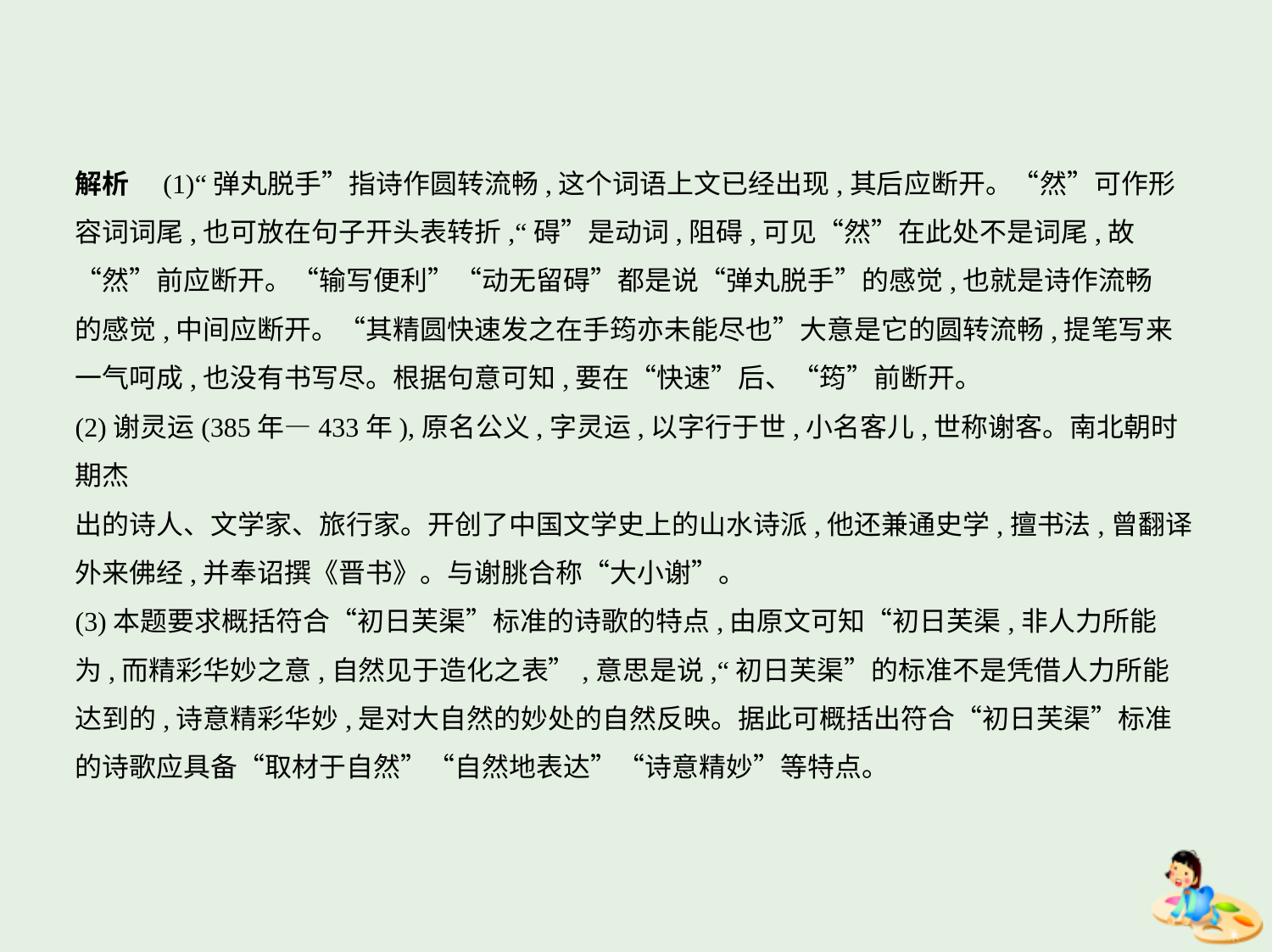

解析　(1)“弹丸脱手”指诗作圆转流畅,这个词语上文已经出现,其后应断开。“然”可作形
容词词尾,也可放在句子开头表转折,“碍”是动词,阻碍,可见“然”在此处不是词尾,故
“然”前应断开。“输写便利”“动无留碍”都是说“弹丸脱手”的感觉,也就是诗作流畅
的感觉,中间应断开。“其精圆快速发之在手筠亦未能尽也”大意是它的圆转流畅,提笔写来
一气呵成,也没有书写尽。根据句意可知,要在“快速”后、“筠”前断开。
(2)谢灵运(385年—433年),原名公义,字灵运,以字行于世,小名客儿,世称谢客。南北朝时期杰
出的诗人、文学家、旅行家。开创了中国文学史上的山水诗派,他还兼通史学,擅书法,曾翻译
外来佛经,并奉诏撰《晋书》。与谢朓合称“大小谢”。
(3)本题要求概括符合“初日芙渠”标准的诗歌的特点,由原文可知“初日芙渠,非人力所能
为,而精彩华妙之意,自然见于造化之表”,意思是说,“初日芙渠”的标准不是凭借人力所能
达到的,诗意精彩华妙,是对大自然的妙处的自然反映。据此可概括出符合“初日芙渠”标准
的诗歌应具备“取材于自然”“自然地表达”“诗意精妙”等特点。